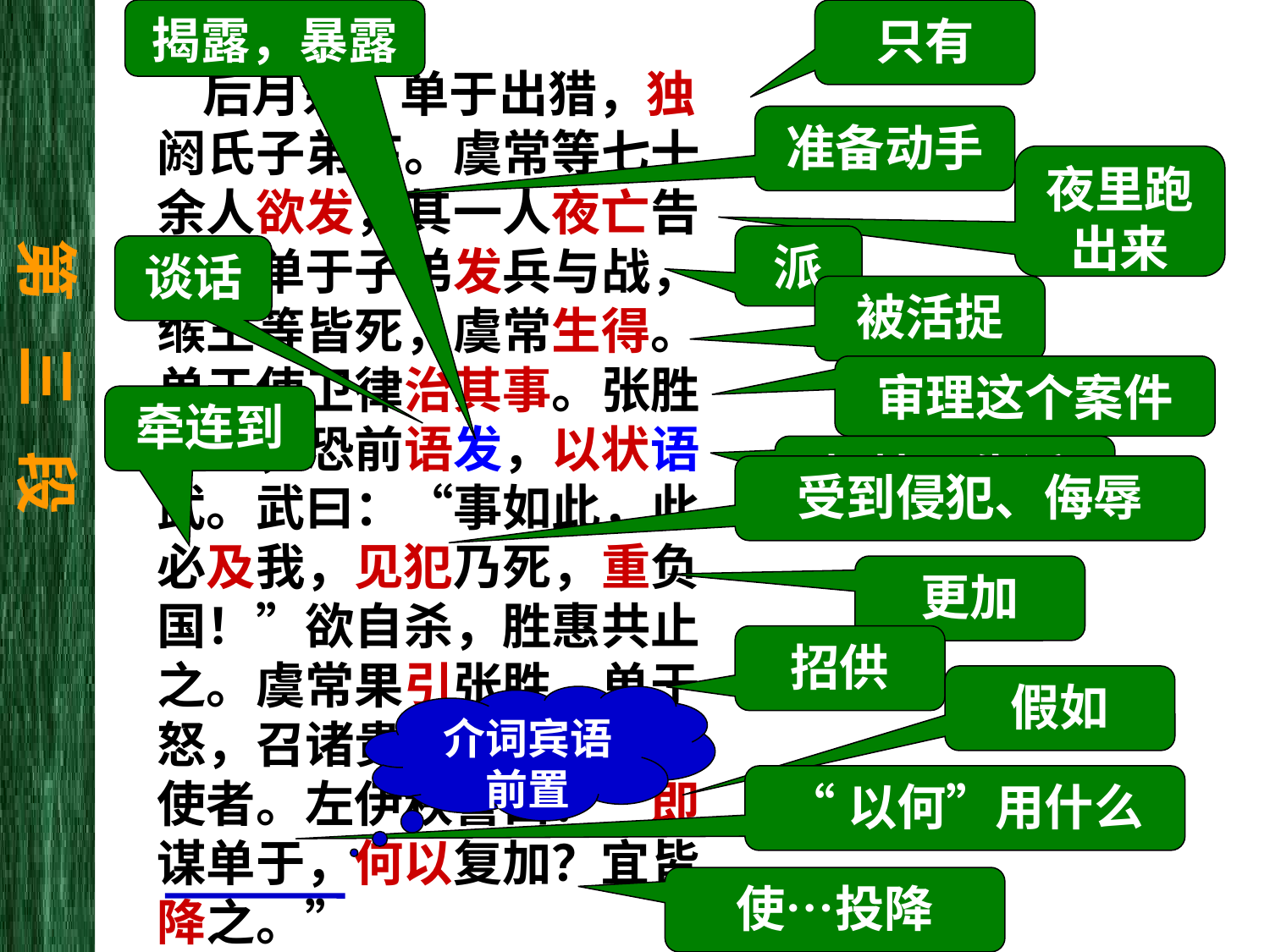

揭露，暴露
只有
   后月余，单于出猎，独阏氏子弟在。虞常等七十余人欲发，其一人夜亡告之。单于子弟发兵与战，缑王等皆死，虞常生得。单于使卫律治其事。张胜闻之，恐前语发，以状语武。武曰：“事如此，此必及我，见犯乃死，重负国！”欲自杀，胜惠共止之。虞常果引张胜。单于怒，召诸贵人议，欲杀汉使者。左伊秩訾曰：“即谋单于，何以复加？宜皆降之。”
准备动手
夜里跑出来
第   三   段
派
谈话
被活捉
审理这个案件
牵连到
把情况告诉
受到侵犯、侮辱
更加
招供
假如
介词宾语前置
“以何”用什么
使…投降